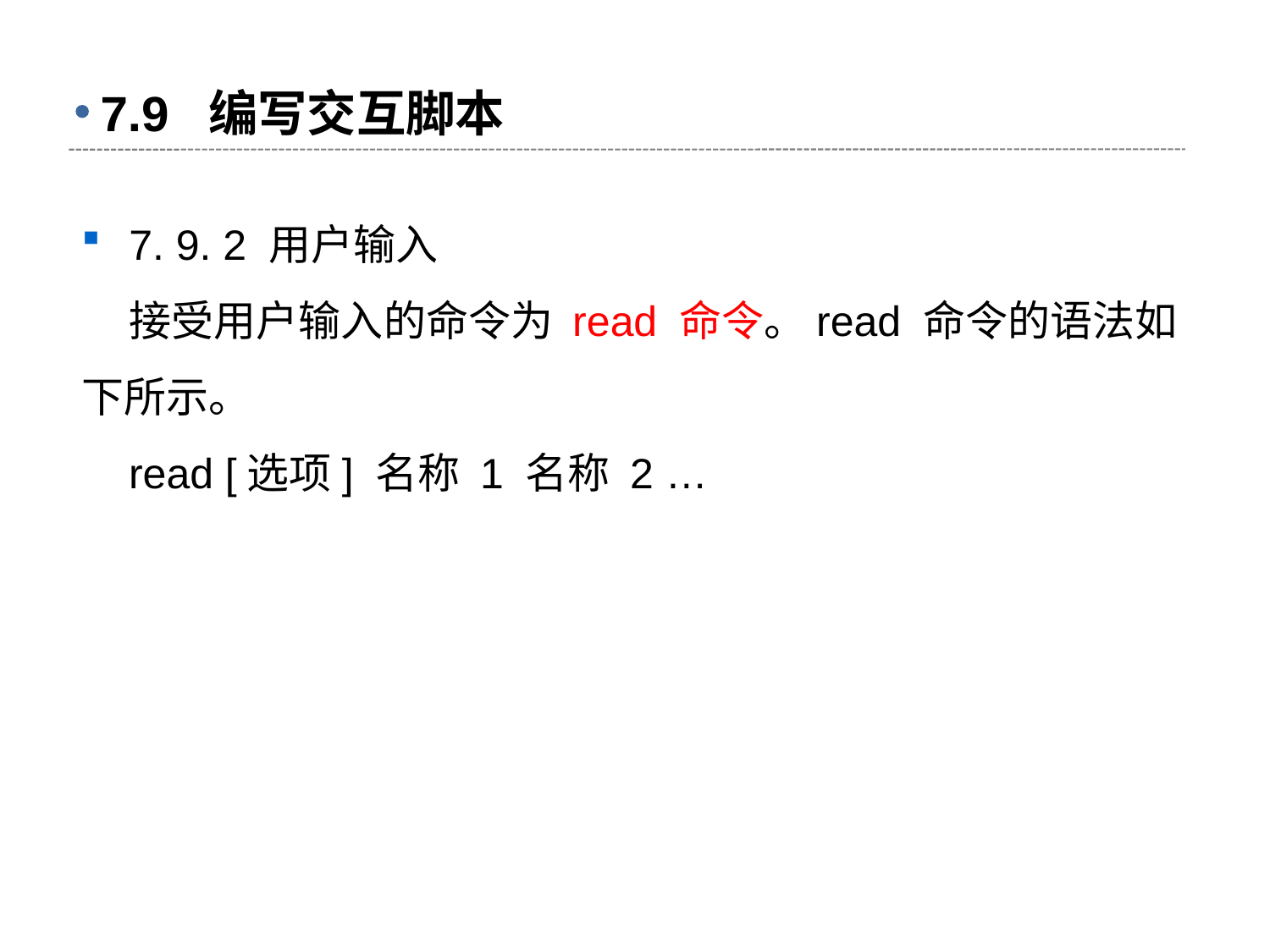

# 7.9  编写交互脚本

7. 9. 2 用户输入
    接受用户输入的命令为 read 命令。read 命令的语法如下所示。
    read [选项] 名称 1 名称 2 …